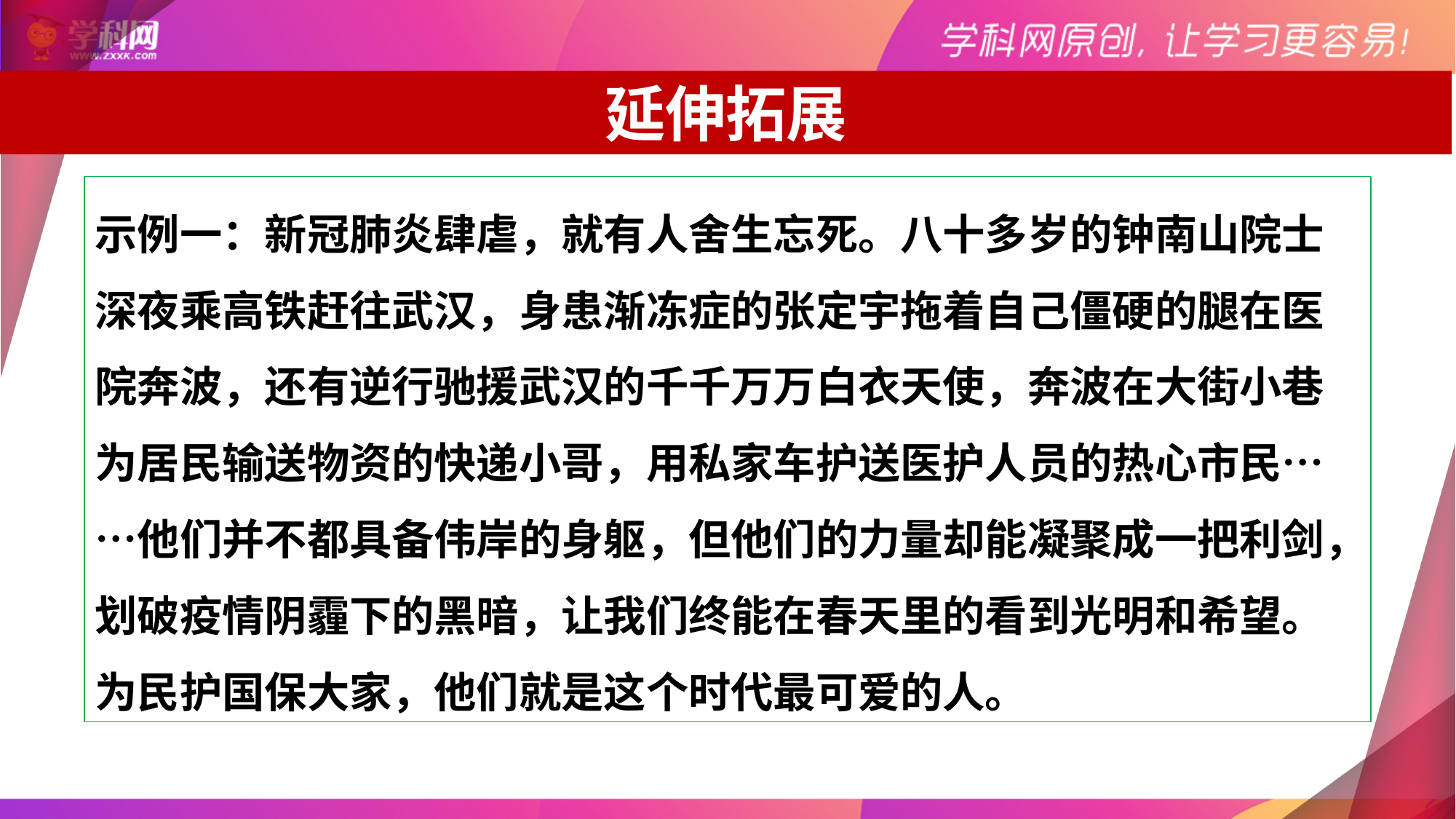

延伸拓展
示例一：新冠肺炎肆虐，就有人舍生忘死。八十多岁的钟南山院士深夜乘高铁赶往武汉，身患渐冻症的张定宇拖着自己僵硬的腿在医院奔波，还有逆行驰援武汉的千千万万白衣天使，奔波在大街小巷为居民输送物资的快递小哥，用私家车护送医护人员的热心市民……他们并不都具备伟岸的身躯，但他们的力量却能凝聚成一把利剑，划破疫情阴霾下的黑暗，让我们终能在春天里的看到光明和希望。为民护国保大家，他们就是这个时代最可爱的人。
e7d195523061f1c0f55f9af68525816972d868573ada39bc763F3977967589A5F92C178830C92595A6CE4D0132F8C206B2B04C416AAA86B7FD80AB023F78DAEB544E2F013E11B2B95AD21703D1C90034A379EC9026EFAAF5D8D3F6EDD7215B015B463D656B0929A814A5414683A393A7CC9BB506C975E20AD17C211CA623623BC48209FD1E344B18C2900D8641C9B362